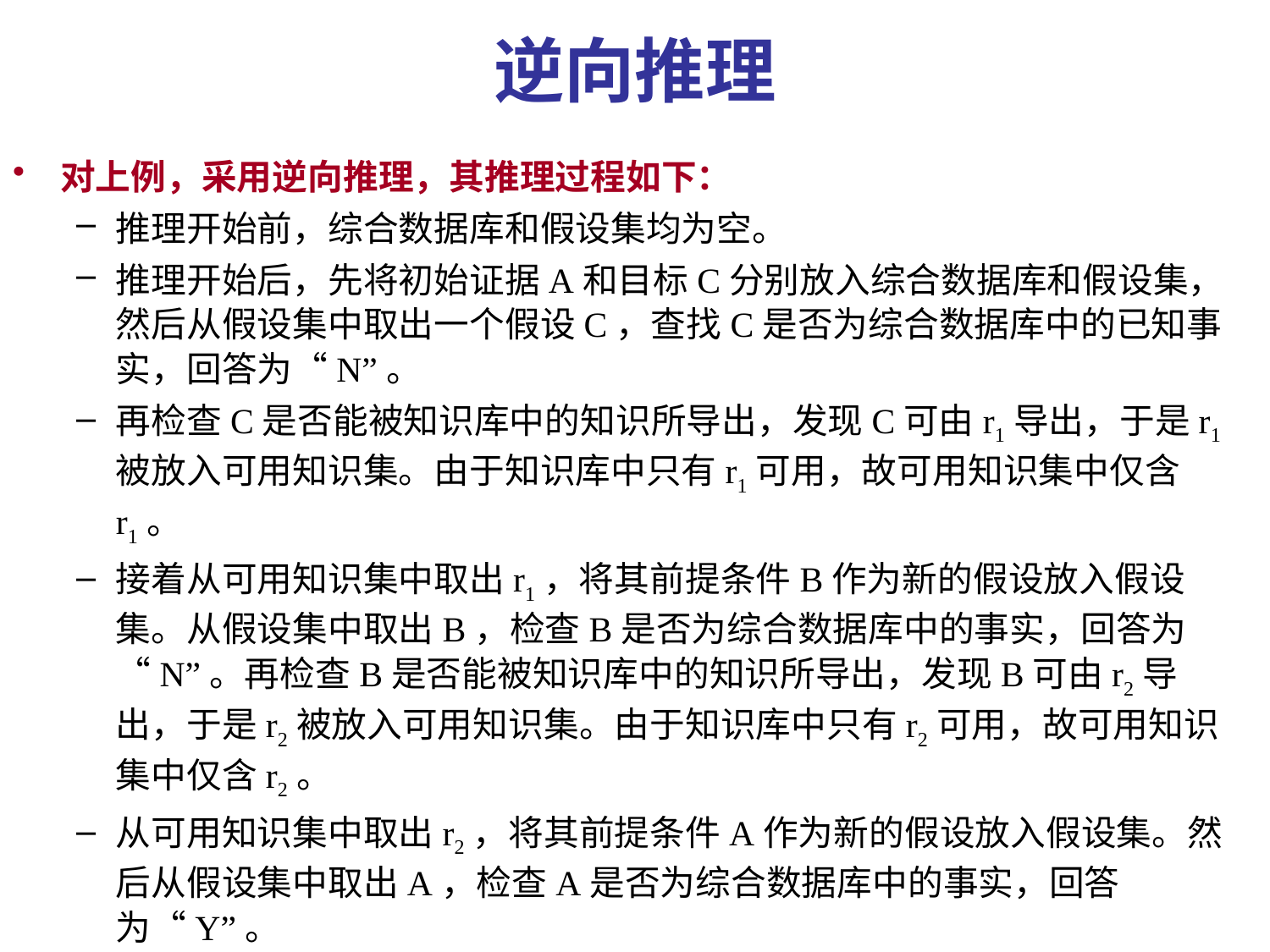

# 逆向推理
对上例，采用逆向推理，其推理过程如下：
推理开始前，综合数据库和假设集均为空。
推理开始后，先将初始证据A和目标C分别放入综合数据库和假设集，然后从假设集中取出一个假设C，查找C是否为综合数据库中的已知事实，回答为“N”。
再检查C是否能被知识库中的知识所导出，发现C可由r1导出，于是r1被放入可用知识集。由于知识库中只有r1可用，故可用知识集中仅含r1。
接着从可用知识集中取出r1，将其前提条件B作为新的假设放入假设集。从假设集中取出B，检查B是否为综合数据库中的事实，回答为“N”。再检查B是否能被知识库中的知识所导出，发现B可由r2导出，于是r2被放入可用知识集。由于知识库中只有r2可用，故可用知识集中仅含r2。
从可用知识集中取出r2，将其前提条件A作为新的假设放入假设集。然后从假设集中取出A，检查A是否为综合数据库中的事实，回答为“Y”。
说明该假设成立，由于无新的假设，故推理过程成功结束，于是目标C得证。